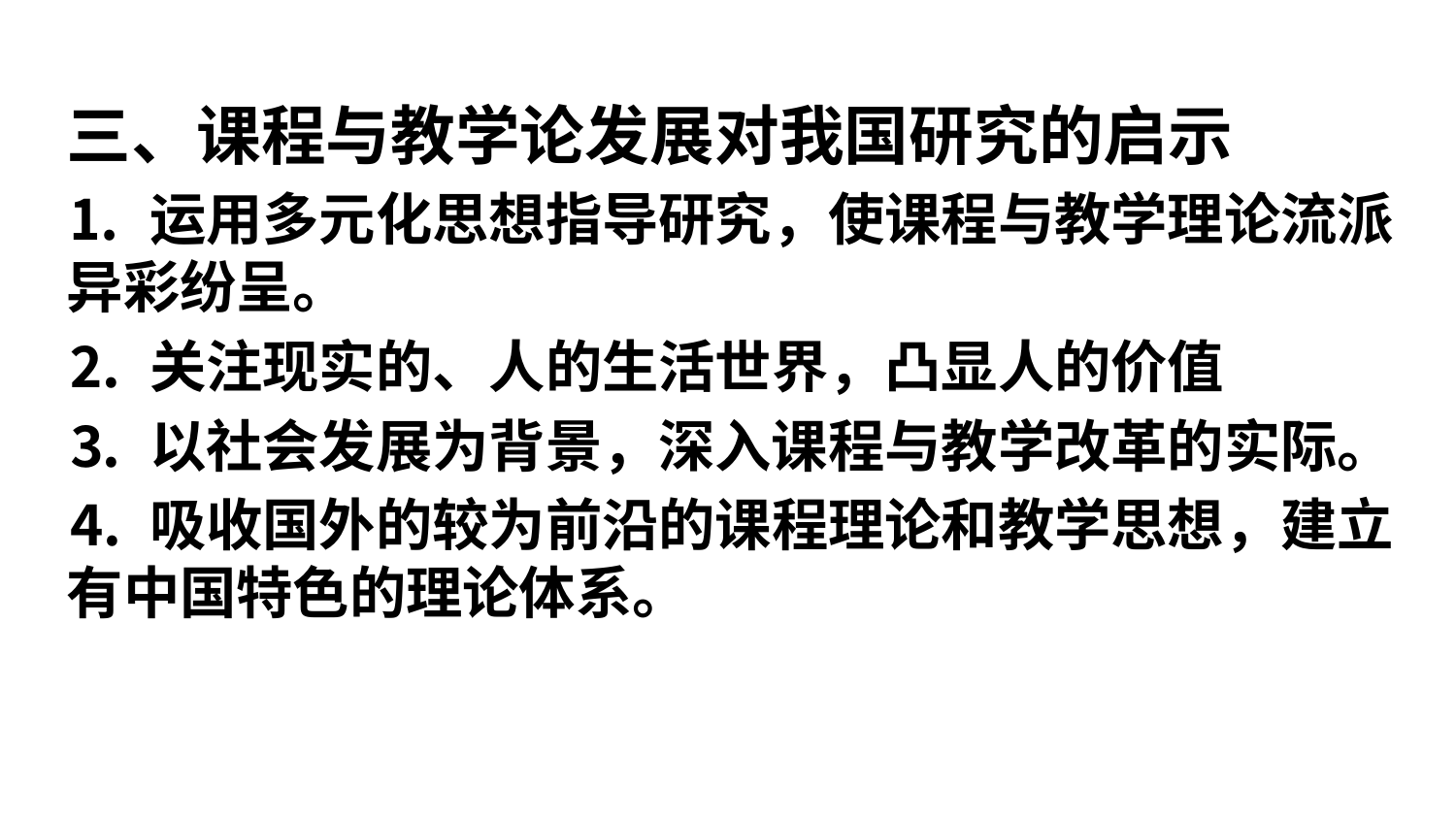

三、课程与教学论发展对我国研究的启示
⒈ 运用多元化思想指导研究，使课程与教学理论流派异彩纷呈。
⒉ 关注现实的、人的生活世界，凸显人的价值
⒊ 以社会发展为背景，深入课程与教学改革的实际。
⒋ 吸收国外的较为前沿的课程理论和教学思想，建立有中国特色的理论体系。